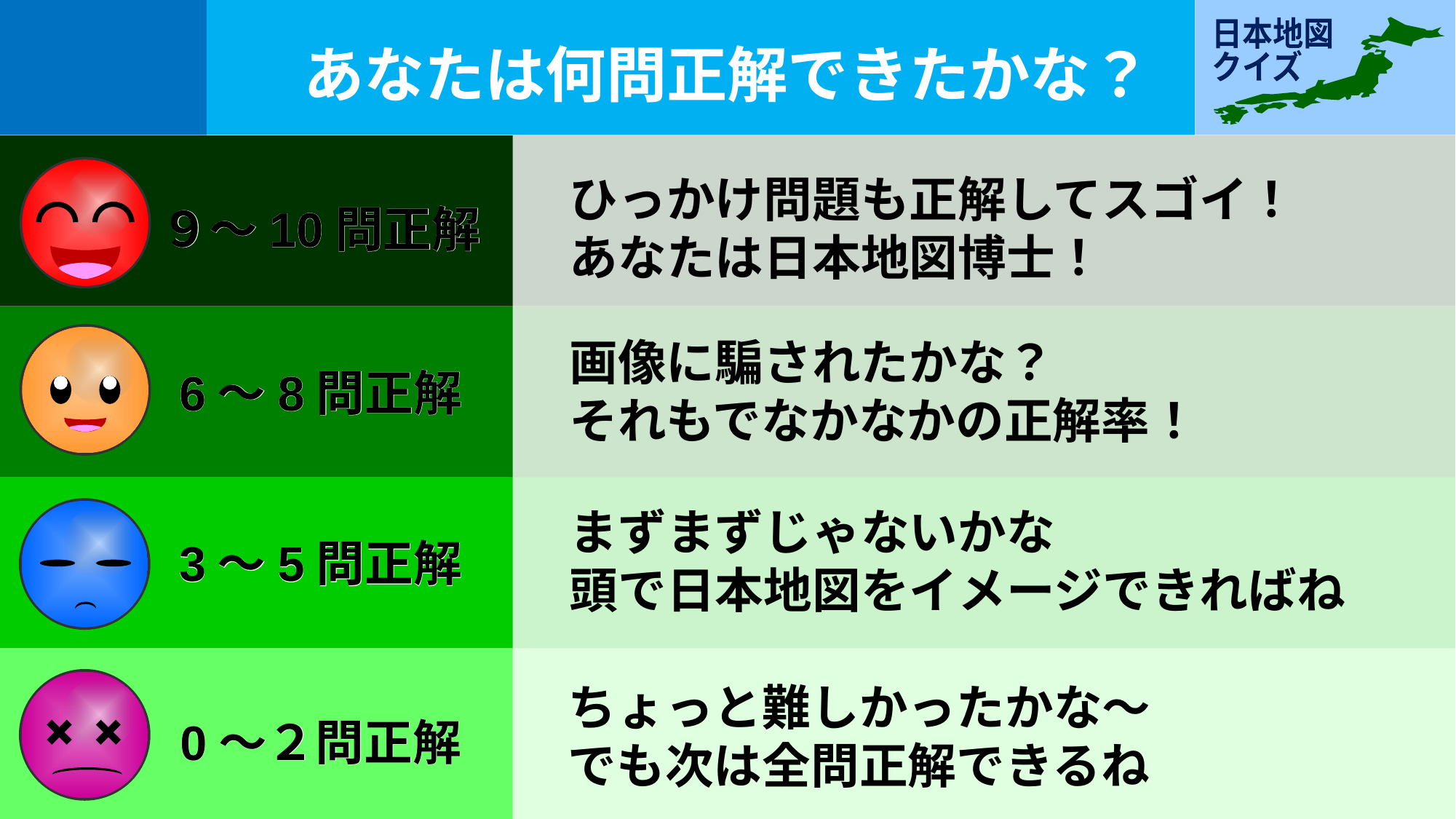

あなたは何問正解できたかな？

ひっかけ問題も正解してスゴイ！
あなたは日本地図博士！
９～10問正解
９～10問正解

画像に騙されたかな？
それもでなかなかの正解率！
6～8問正解
6～8問正解
まずまずじゃないかな
頭で日本地図をイメージできればね

3～5問正解
3～5問正解

ちょっと難しかったかな～
でも次は全問正解できるね
0～２問正解
0～２問正解